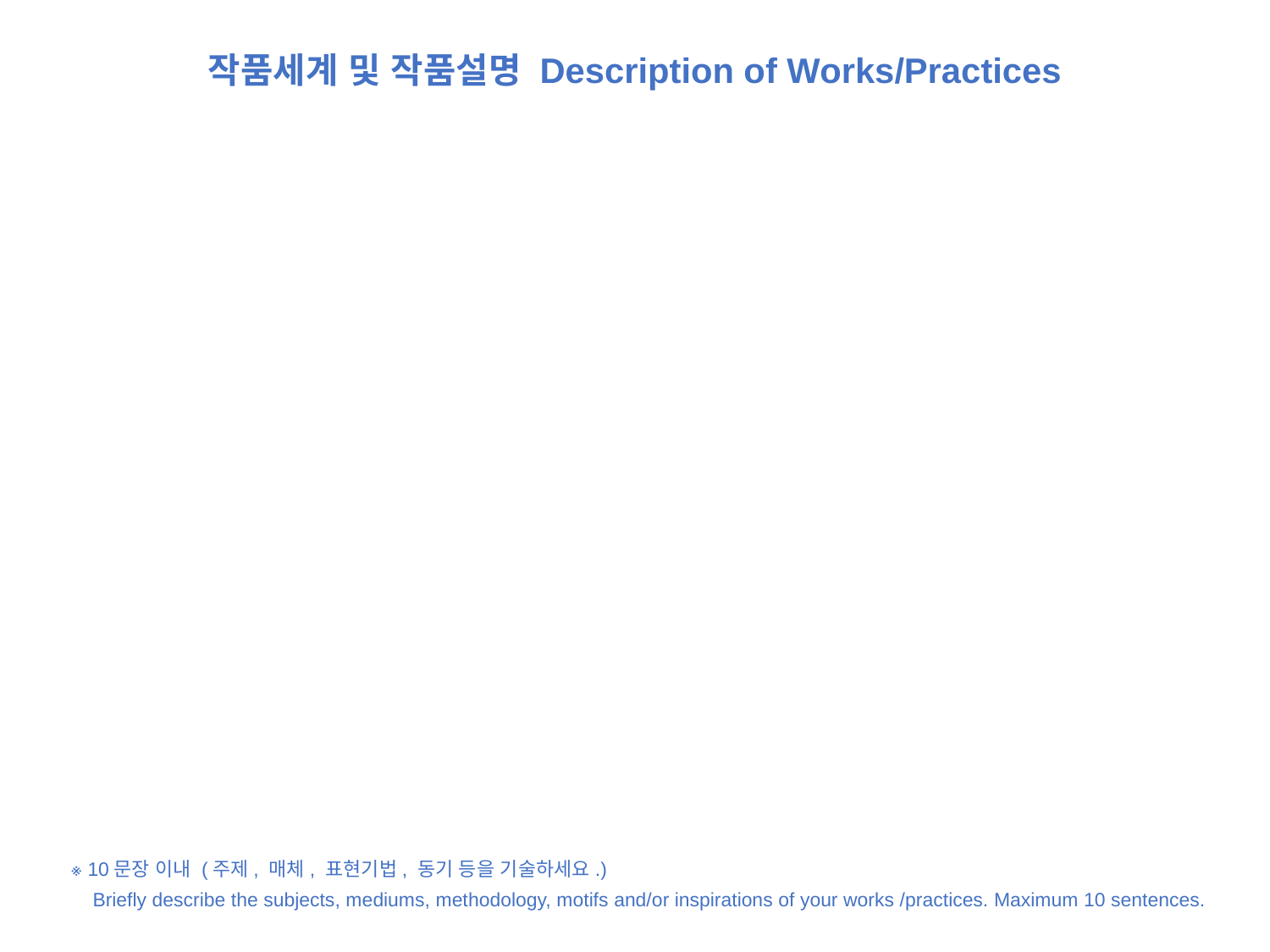

작품세계 및 작품설명 Description of Works/Practices
※ 10문장 이내 (주제, 매체, 표현기법, 동기 등을 기술하세요.)
    Briefly describe the subjects, mediums, methodology, motifs and/or inspirations of your works /practices. Maximum 10 sentences.